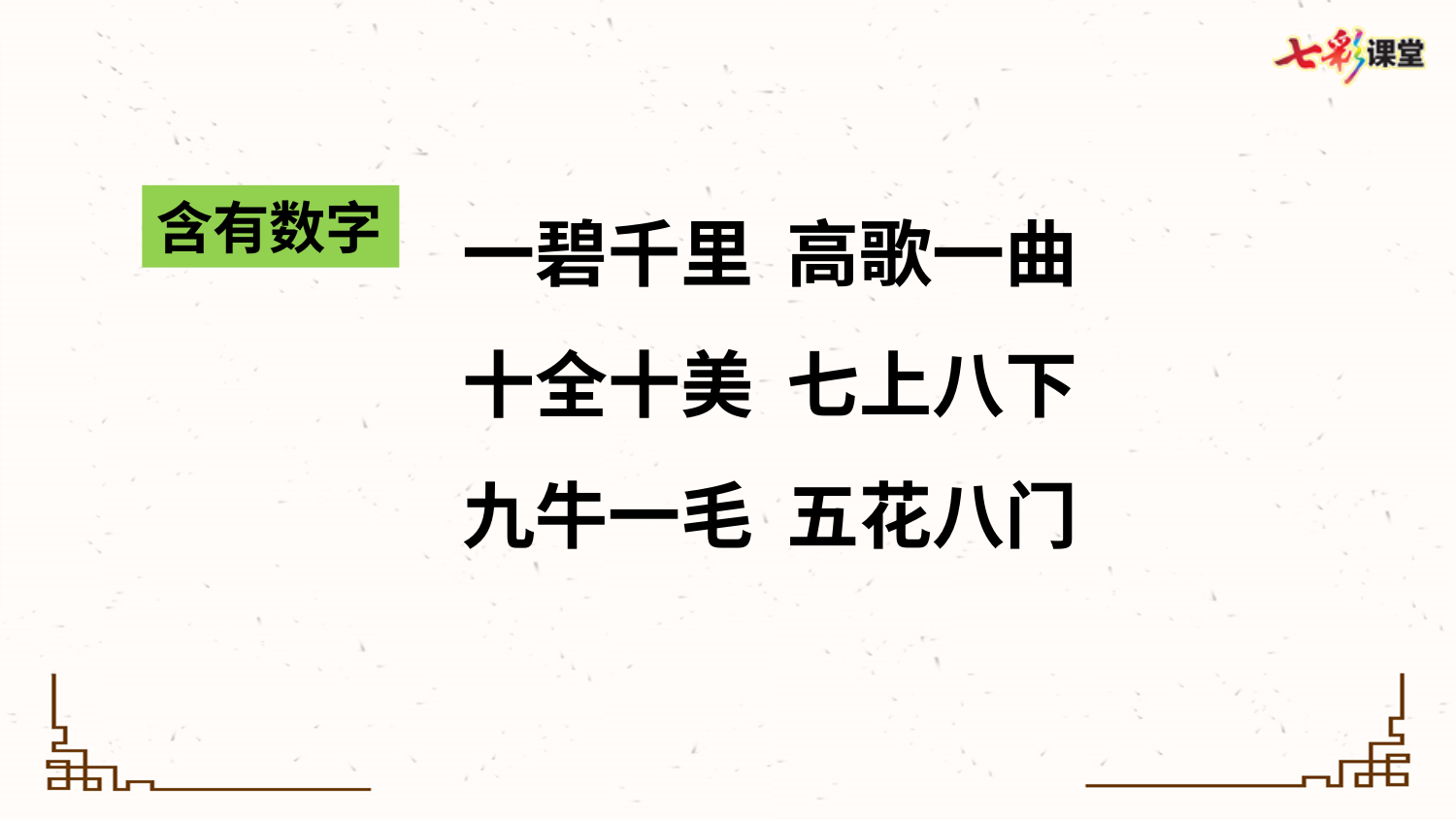

一碧千里  高歌一曲
十全十美  七上八下
九牛一毛  五花八门
含有数字